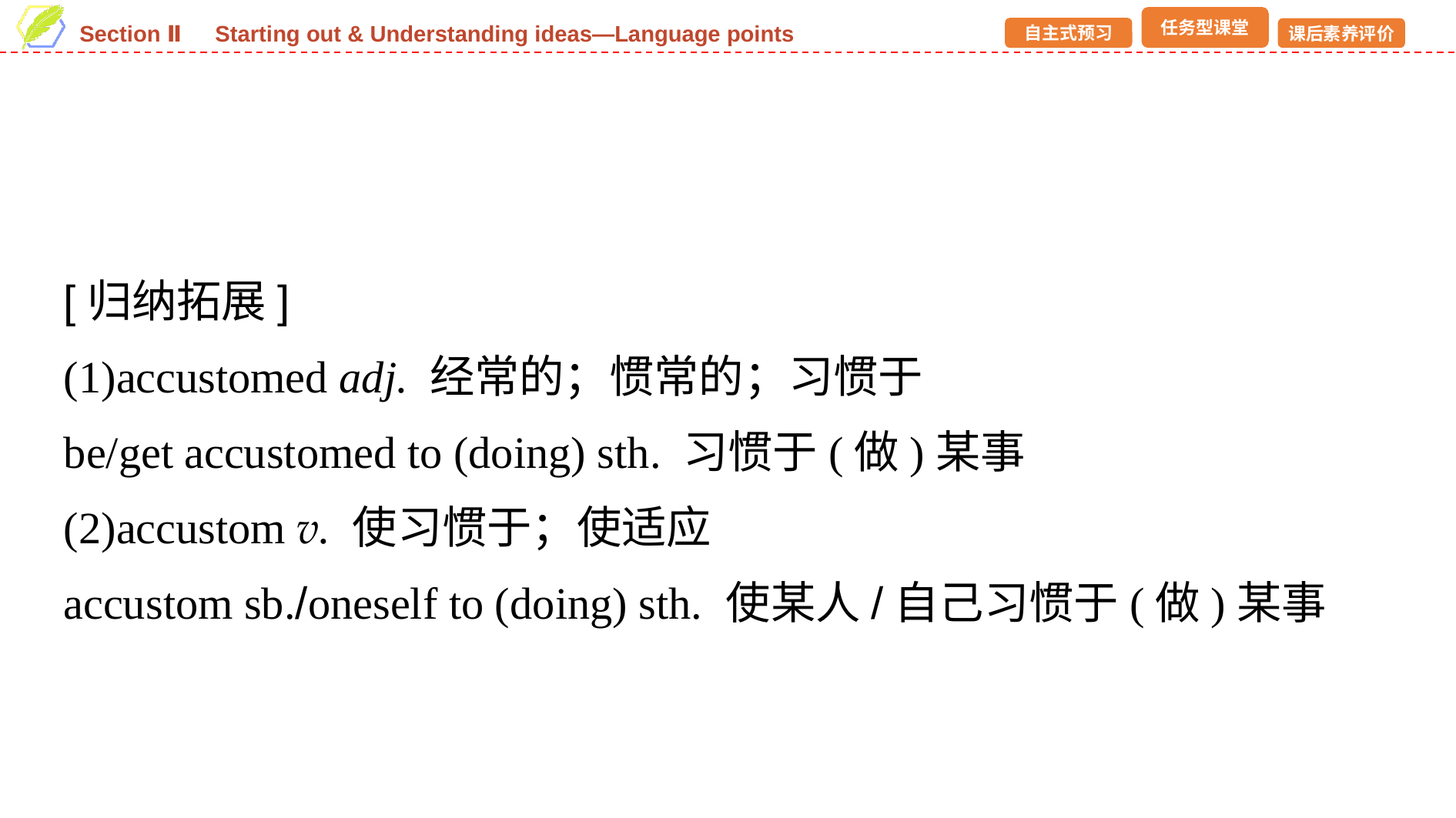

[归纳拓展]
(1)accustomed adj. 经常的；惯常的；习惯于
be/get accustomed to (doing) sth. 习惯于(做)某事
(2)accustom v. 使习惯于；使适应
accustom sb./oneself to (doing) sth. 使某人/自己习惯于(做)某事